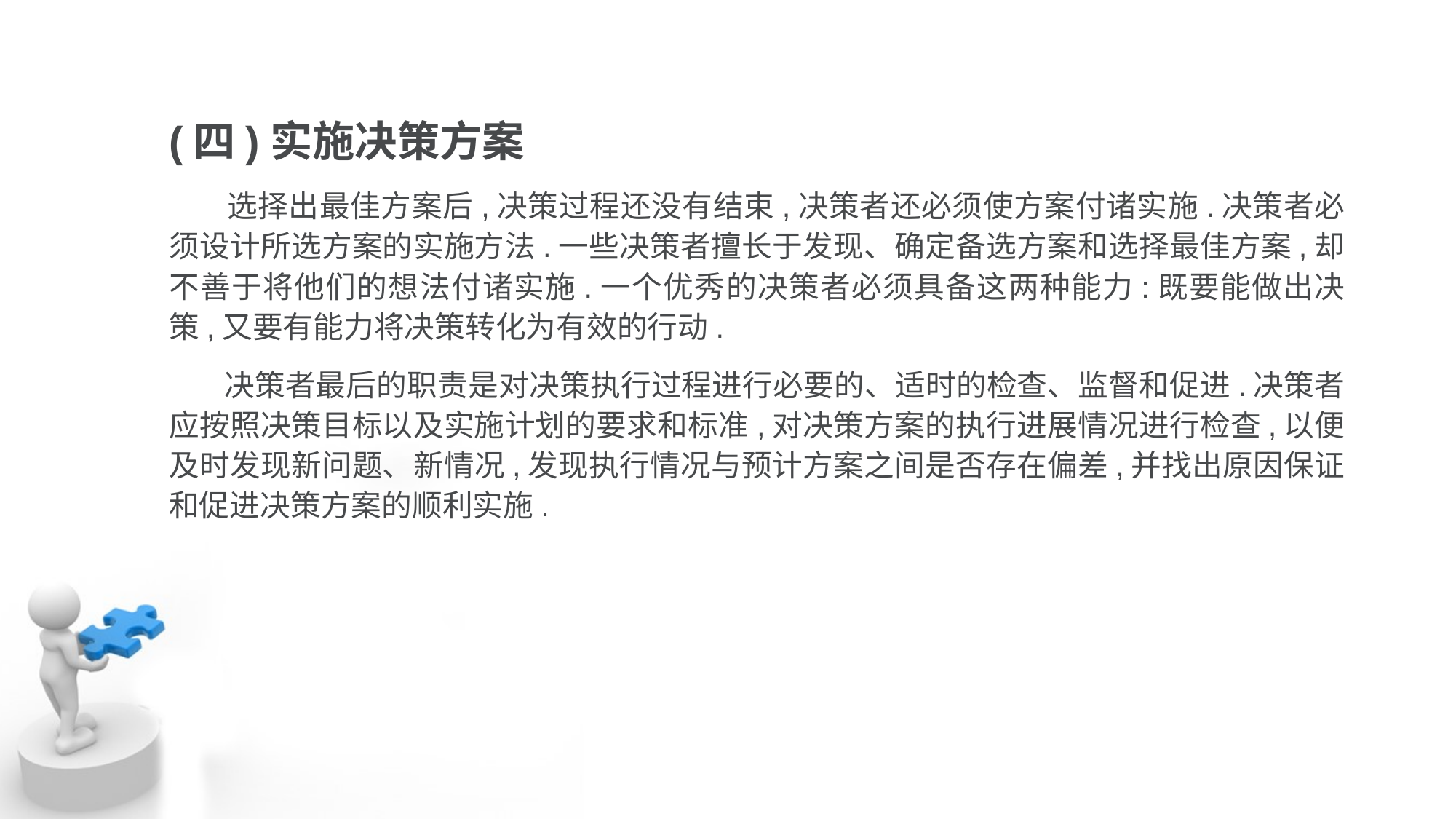

(四)实施决策方案
       选择出最佳方案后,决策过程还没有结束,决策者还必须使方案付诸实施.决策者必 须设计所选方案的实施方法.一些决策者擅长于发现、确定备选方案和选择最佳方案,却 不善于将他们的想法付诸实施.一个优秀的决策者必须具备这两种能力:既要能做出决 策,又要有能力将决策转化为有效的行动.
       决策者最后的职责是对决策执行过程进行必要的、适时的检查、监督和促进.决策者 应按照决策目标以及实施计划的要求和标准,对决策方案的执行进展情况进行检查,以便 及时发现新问题、新情况,发现执行情况与预计方案之间是否存在偏差,并找出原因保证 和促进决策方案的顺利实施.